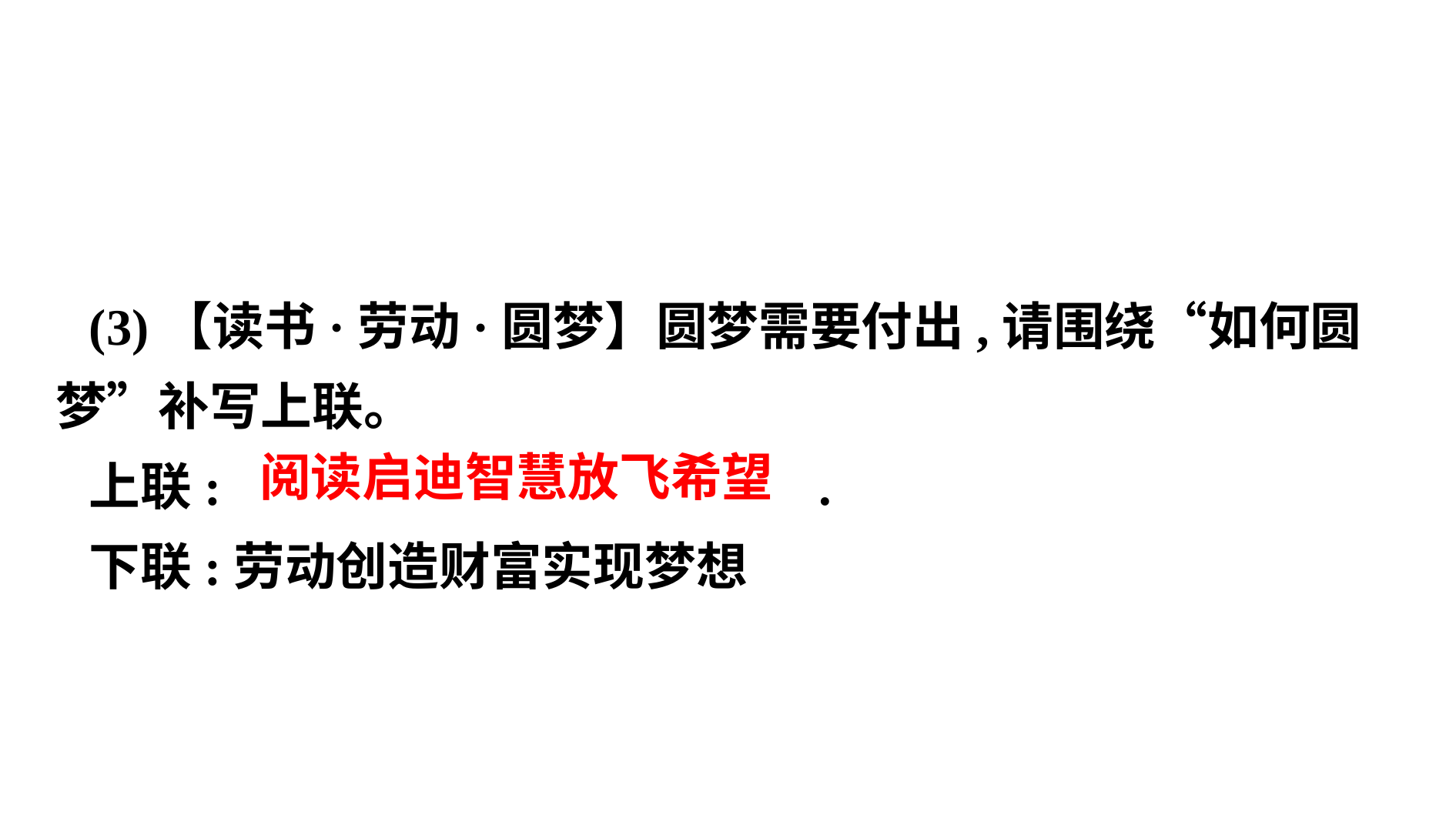

(3)【读书·劳动·圆梦】圆梦需要付出,请围绕“如何圆梦”补写上联。
上联:　                                        　.
下联:劳动创造财富实现梦想
　阅读启迪智慧放飞希望